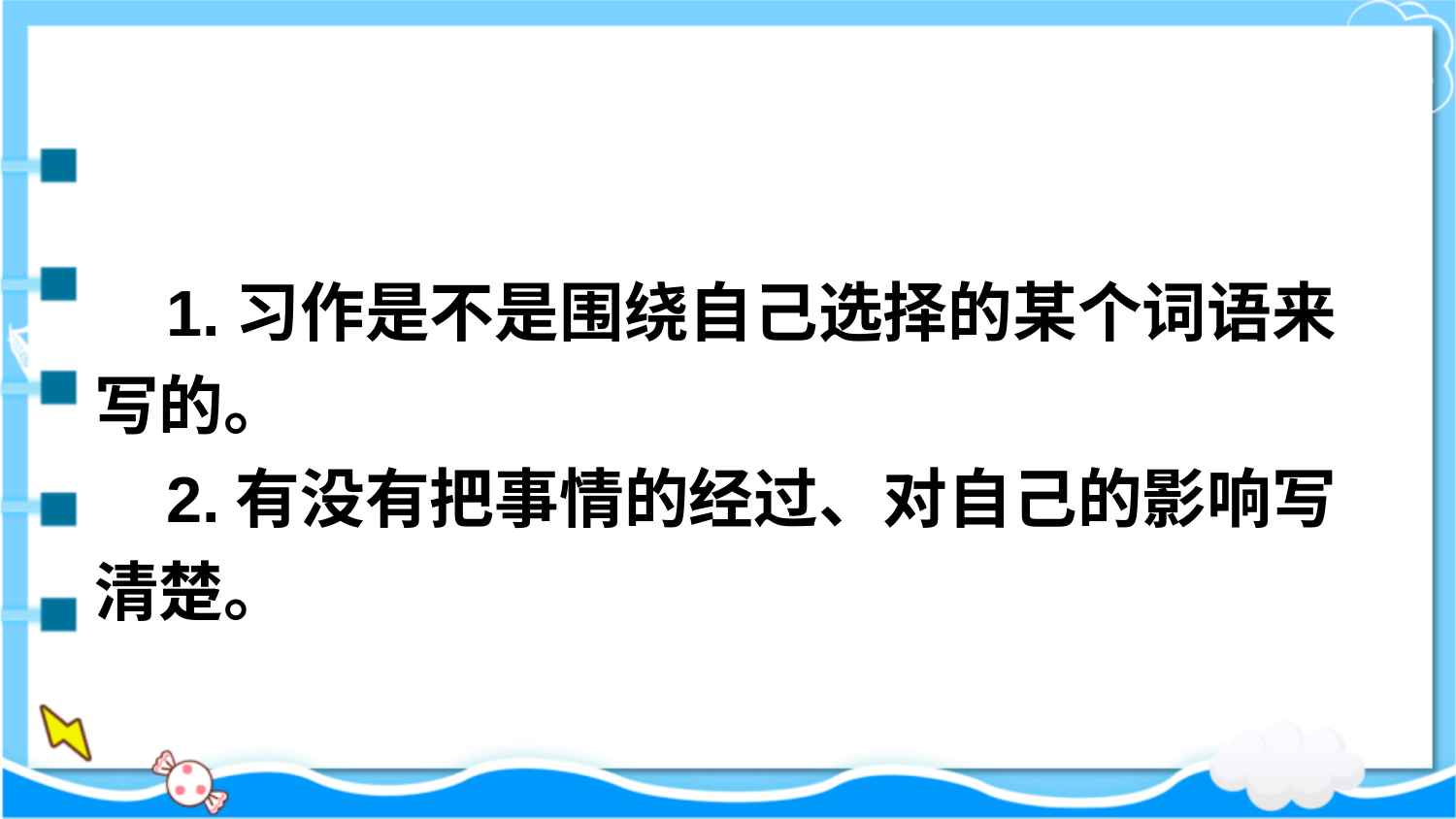

1.习作是不是围绕自己选择的某个词语来写的。
    2.有没有把事情的经过、对自己的影响写清楚。